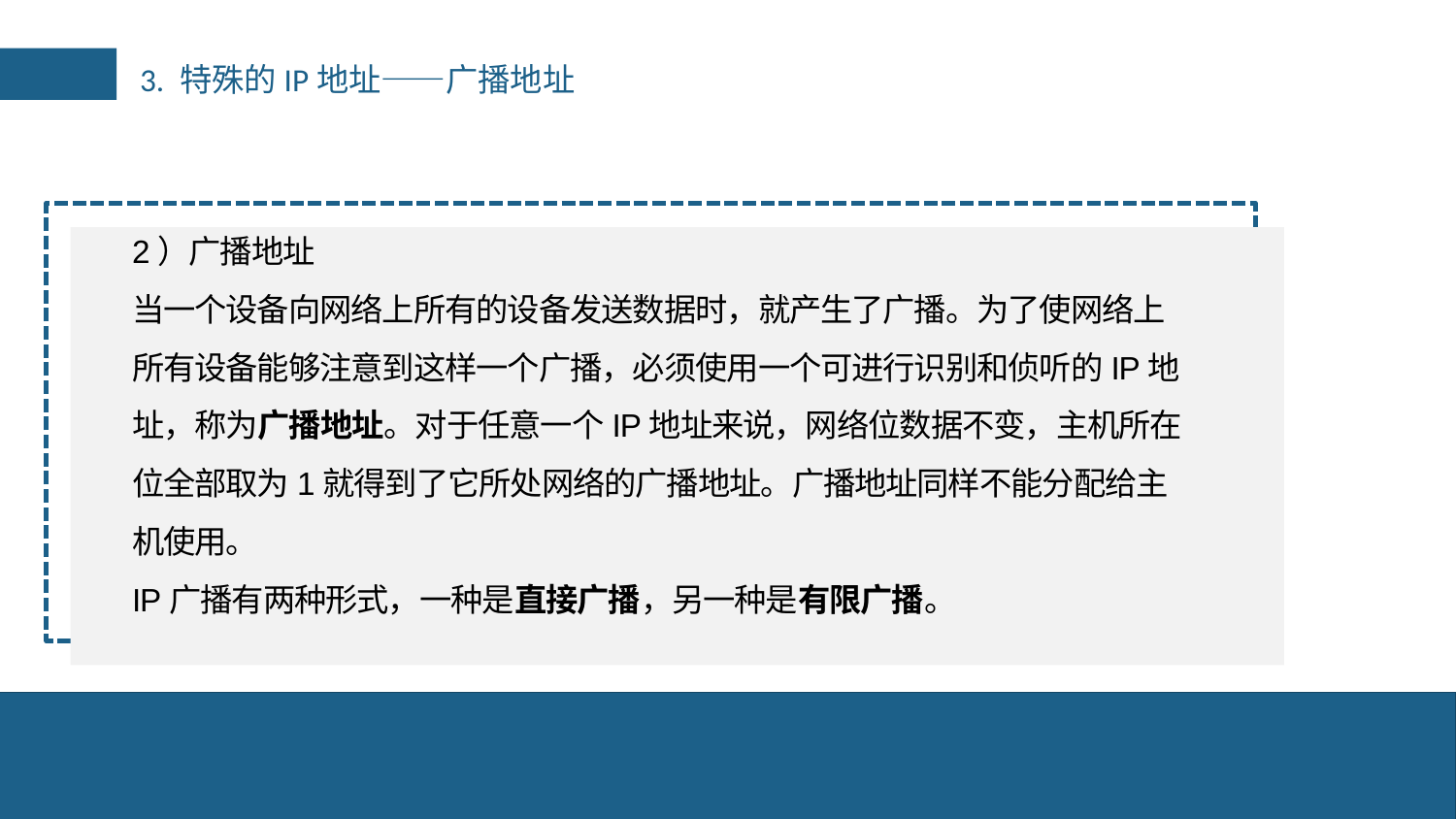

3. 特殊的IP地址——广播地址
2）广播地址
当一个设备向网络上所有的设备发送数据时，就产生了广播。为了使网络上所有设备能够注意到这样一个广播，必须使用一个可进行识别和侦听的IP地址，称为广播地址。对于任意一个IP地址来说，网络位数据不变，主机所在位全部取为1就得到了它所处网络的广播地址。广播地址同样不能分配给主机使用。
IP广播有两种形式，一种是直接广播，另一种是有限广播。